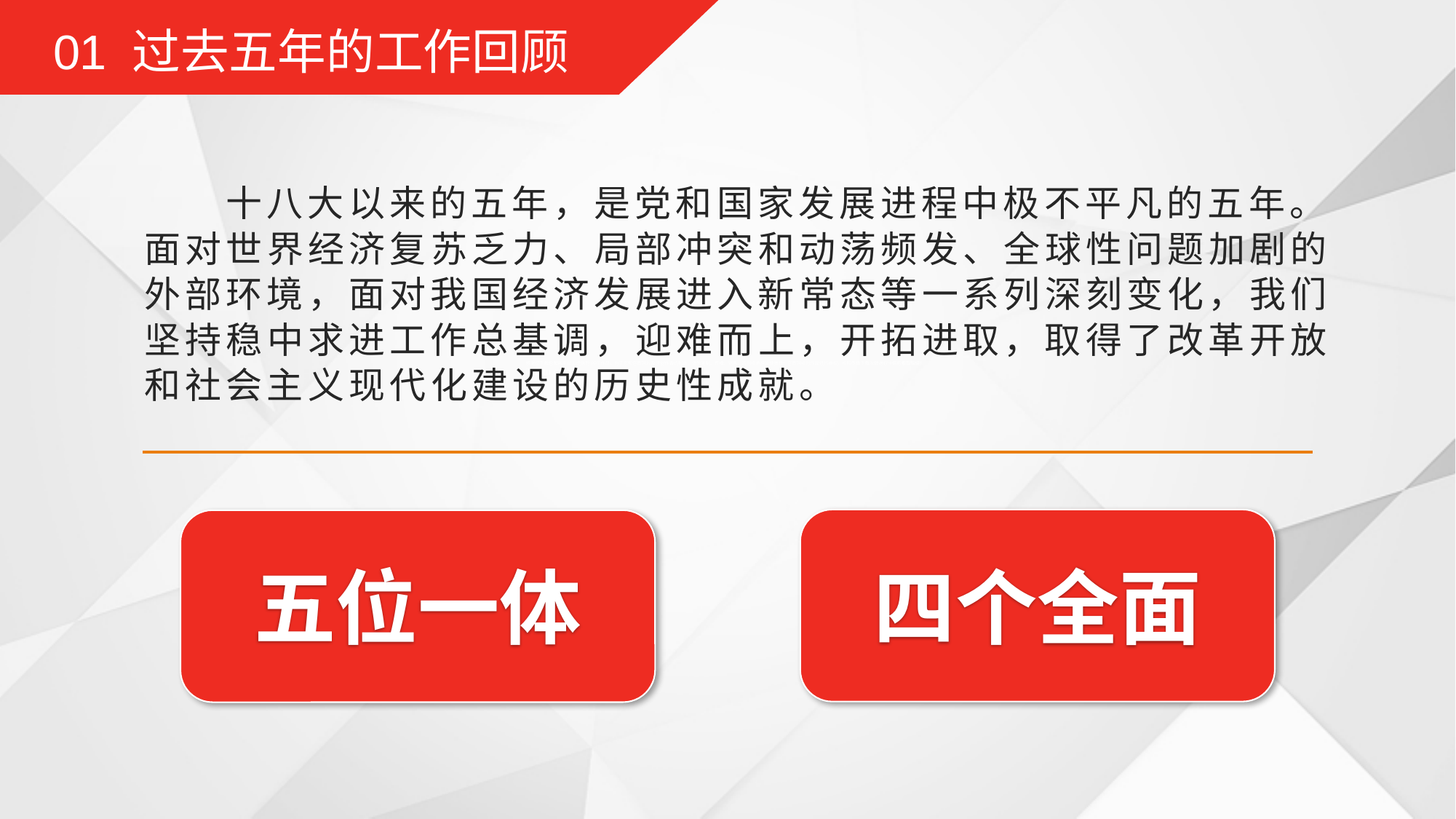

01 过去五年的工作回顾
十八大以来的五年，是党和国家发展进程中极不平凡的五年。面对世界经济复苏乏力、局部冲突和动荡频发、全球性问题加剧的外部环境，面对我国经济发展进入新常态等一系列深刻变化，我们坚持稳中求进工作总基调，迎难而上，开拓进取，取得了改革开放和社会主义现代化建设的历史性成就。

四个全面

五位一体